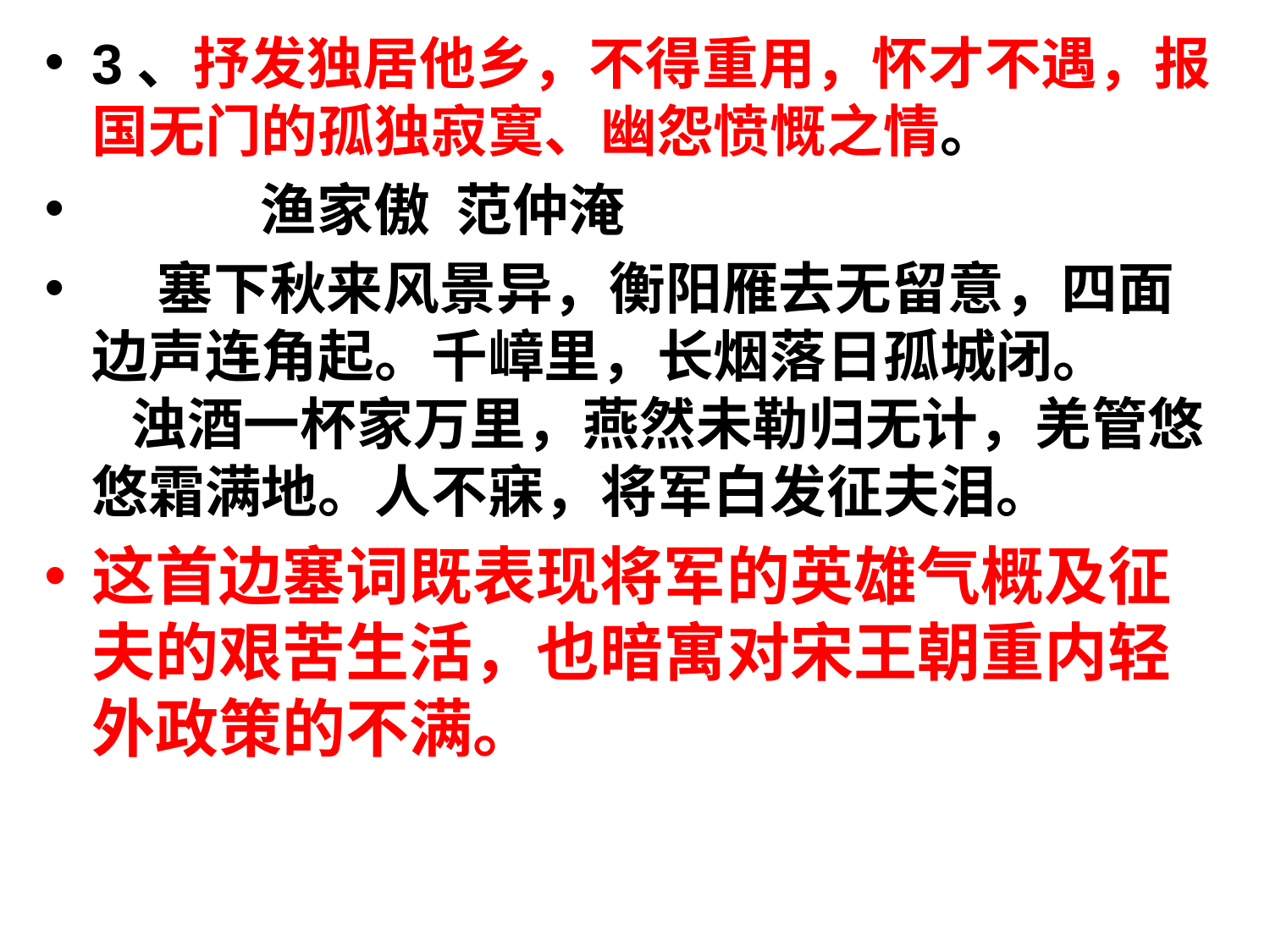

3、抒发独居他乡，不得重用，怀才不遇，报国无门的孤独寂寞、幽怨愤慨之情。
            渔家傲  范仲淹
    塞下秋来风景异，衡阳雁去无留意，四面边声连角起。千嶂里，长烟落日孤城闭。
   浊酒一杯家万里，燕然未勒归无计，羌管悠悠霜满地。人不寐，将军白发征夫泪。
这首边塞词既表现将军的英雄气概及征夫的艰苦生活，也暗寓对宋王朝重内轻外政策的不满。